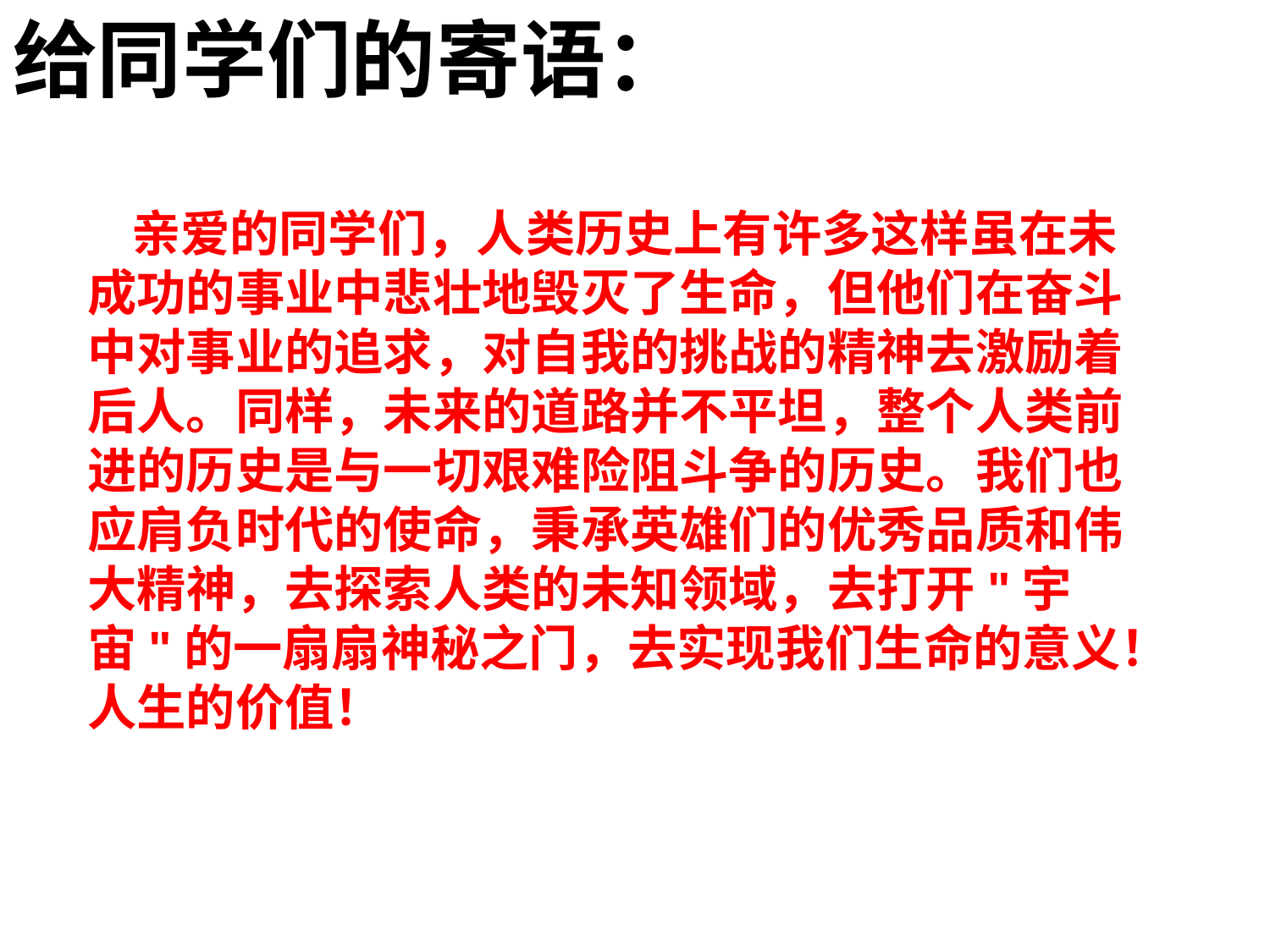

给同学们的寄语：
     亲爱的同学们，人类历史上有许多这样虽在未成功的事业中悲壮地毁灭了生命，但他们在奋斗中对事业的追求，对自我的挑战的精神去激励着后人。同样，未来的道路并不平坦，整个人类前进的历史是与一切艰难险阻斗争的历史。我们也应肩负时代的使命，秉承英雄们的优秀品质和伟大精神，去探索人类的未知领域，去打开"宇宙"的一扇扇神秘之门，去实现我们生命的意义！人生的价值！